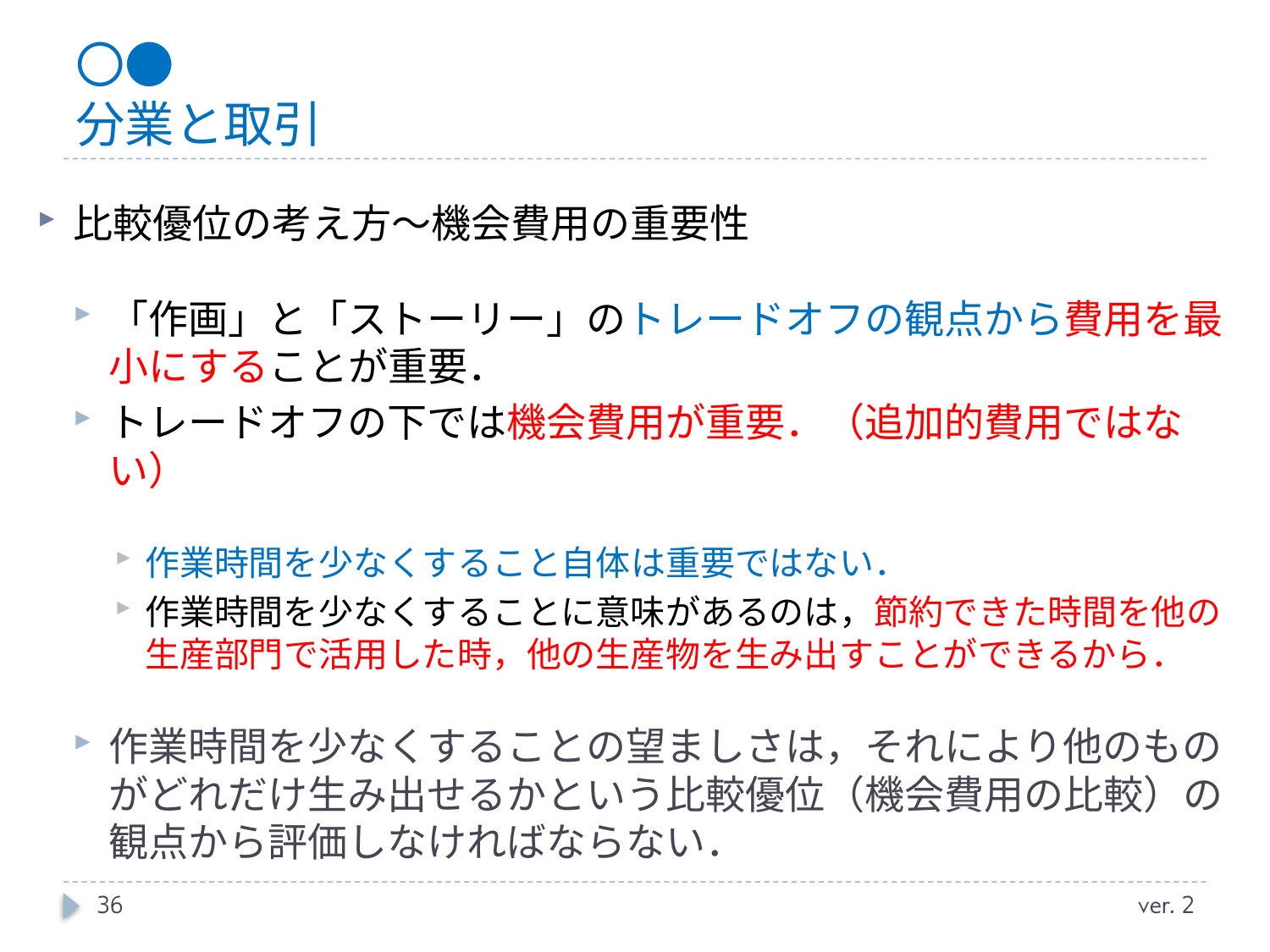

# 〇● 分業と取引
比較優位の考え方～機会費用の重要性

「作画」と「ストーリー」のトレードオフの観点から費用を最小にすることが重要．
トレードオフの下では機会費用が重要．（追加的費用ではない）

作業時間を少なくすること自体は重要ではない．
作業時間を少なくすることに意味があるのは，節約できた時間を他の生産部門で活用した時，他の生産物を生み出すことができるから．

作業時間を少なくすることの望ましさは，それにより他のものがどれだけ生み出せるかという比較優位（機会費用の比較）の観点から評価しなければならない．
36
ver. 2